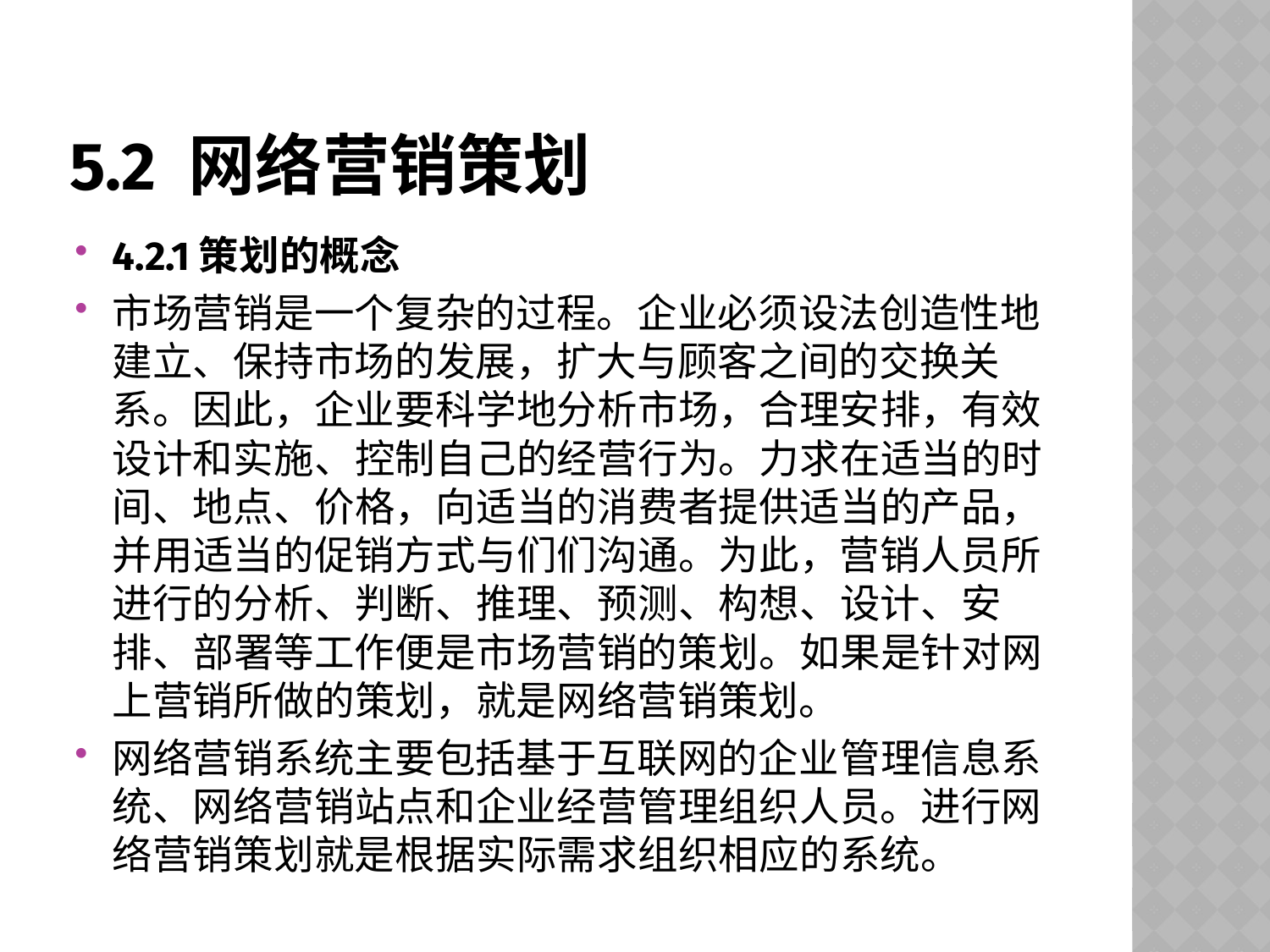

# 5.2 网络营销策划
4.2.1策划的概念
市场营销是一个复杂的过程。企业必须设法创造性地建立、保持市场的发展，扩大与顾客之间的交换关系。因此，企业要科学地分析市场，合理安排，有效设计和实施、控制自己的经营行为。力求在适当的时间、地点、价格，向适当的消费者提供适当的产品，并用适当的促销方式与们们沟通。为此，营销人员所进行的分析、判断、推理、预测、构想、设计、安排、部署等工作便是市场营销的策划。如果是针对网上营销所做的策划，就是网络营销策划。
网络营销系统主要包括基于互联网的企业管理信息系统、网络营销站点和企业经营管理组织人员。进行网络营销策划就是根据实际需求组织相应的系统。